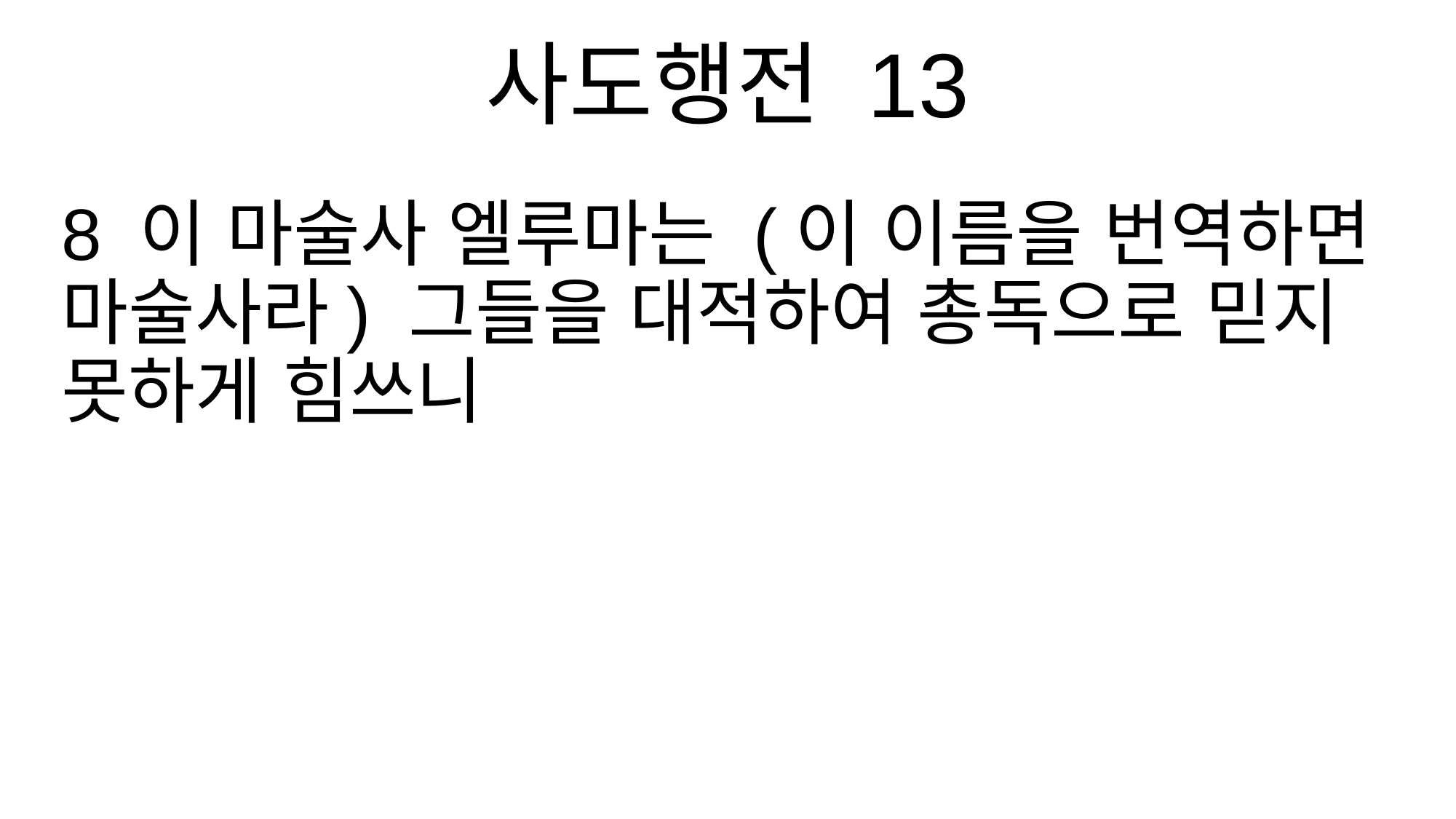

사도행전 13
8 이 마술사 엘루마는 (이 이름을 번역하면 마술사라) 그들을 대적하여 총독으로 믿지 못하게 힘쓰니